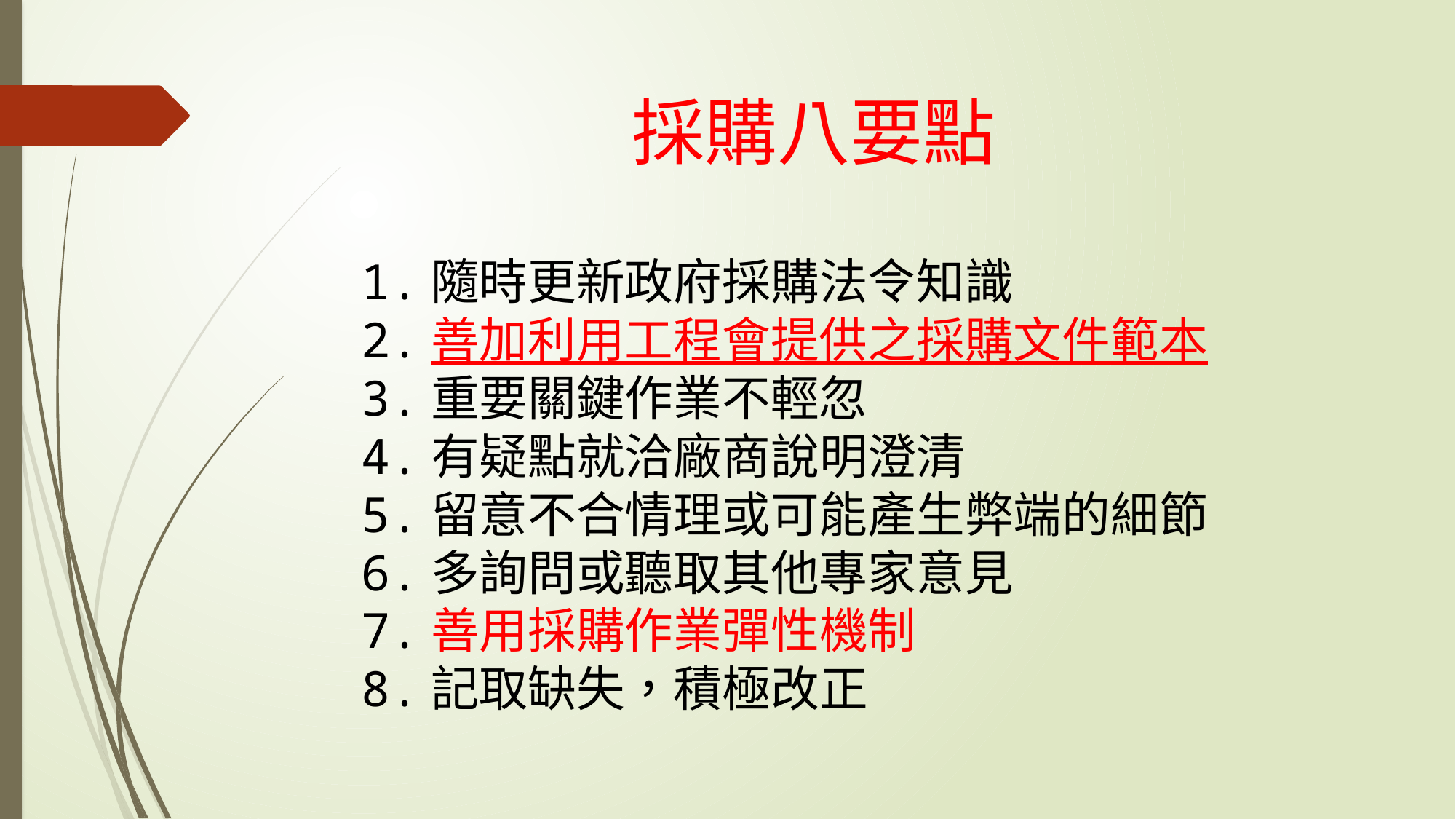

# 採購八要點
1.隨時更新政府採購法令知識
2.善加利用工程會提供之採購文件範本
3.重要關鍵作業不輕忽
4.有疑點就洽廠商說明澄清
5.留意不合情理或可能產生弊端的細節
6.多詢問或聽取其他專家意見
7.善用採購作業彈性機制
8.記取缺失，積極改正